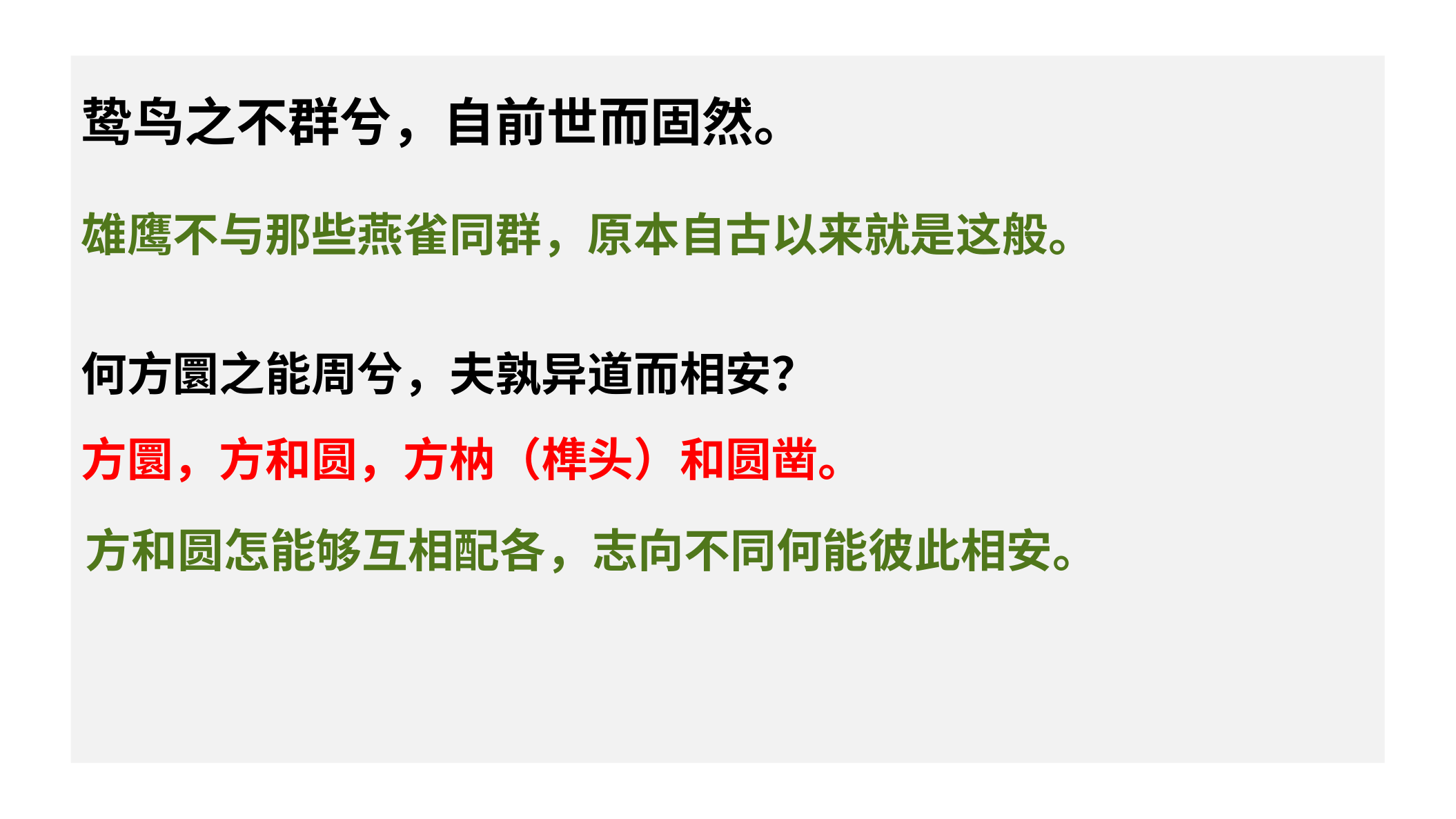

鸷鸟之不群兮，自前世而固然。
雄鹰不与那些燕雀同群，原本自古以来就是这般。
何方圜之能周兮，夫孰异道而相安？
方圜，方和圆，方枘（榫头）和圆凿。
方和圆怎能够互相配各，志向不同何能彼此相安。